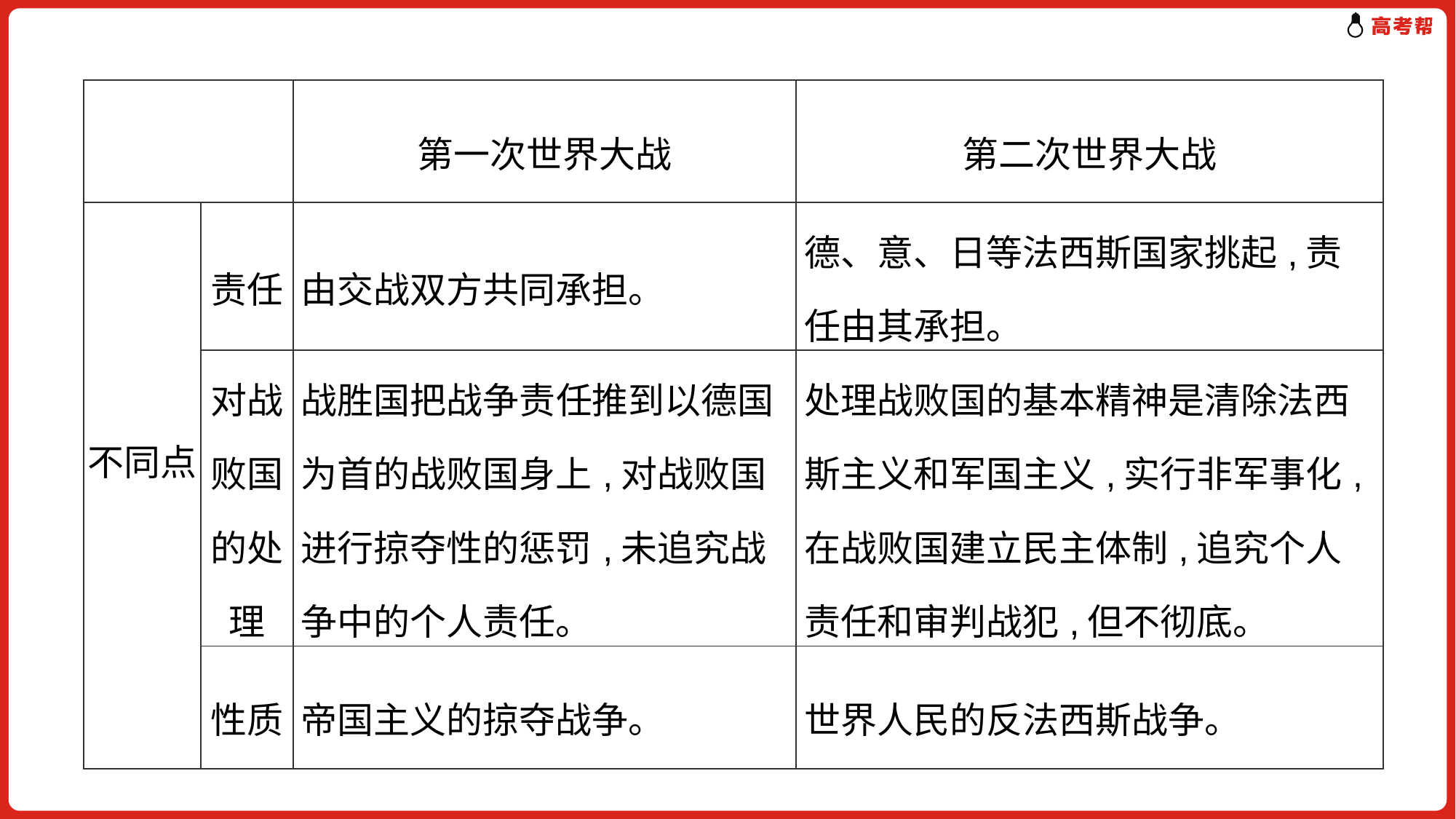

|  |  | 第一次世界大战 | 第二次世界大战 |
| --- | --- | --- | --- |
| 不同点 | 责任 | 由交战双方共同承担。 | 德、意、日等法西斯国家挑起,责任由其承担。 |
|  | 对战败国的处理 | 战胜国把战争责任推到以德国为首的战败国身上,对战败国进行掠夺性的惩罚,未追究战争中的个人责任。 | 处理战败国的基本精神是清除法西斯主义和军国主义,实行非军事化,在战败国建立民主体制,追究个人责任和审判战犯,但不彻底。 |
|  | 性质 | 帝国主义的掠夺战争。 | 世界人民的反法西斯战争。 |